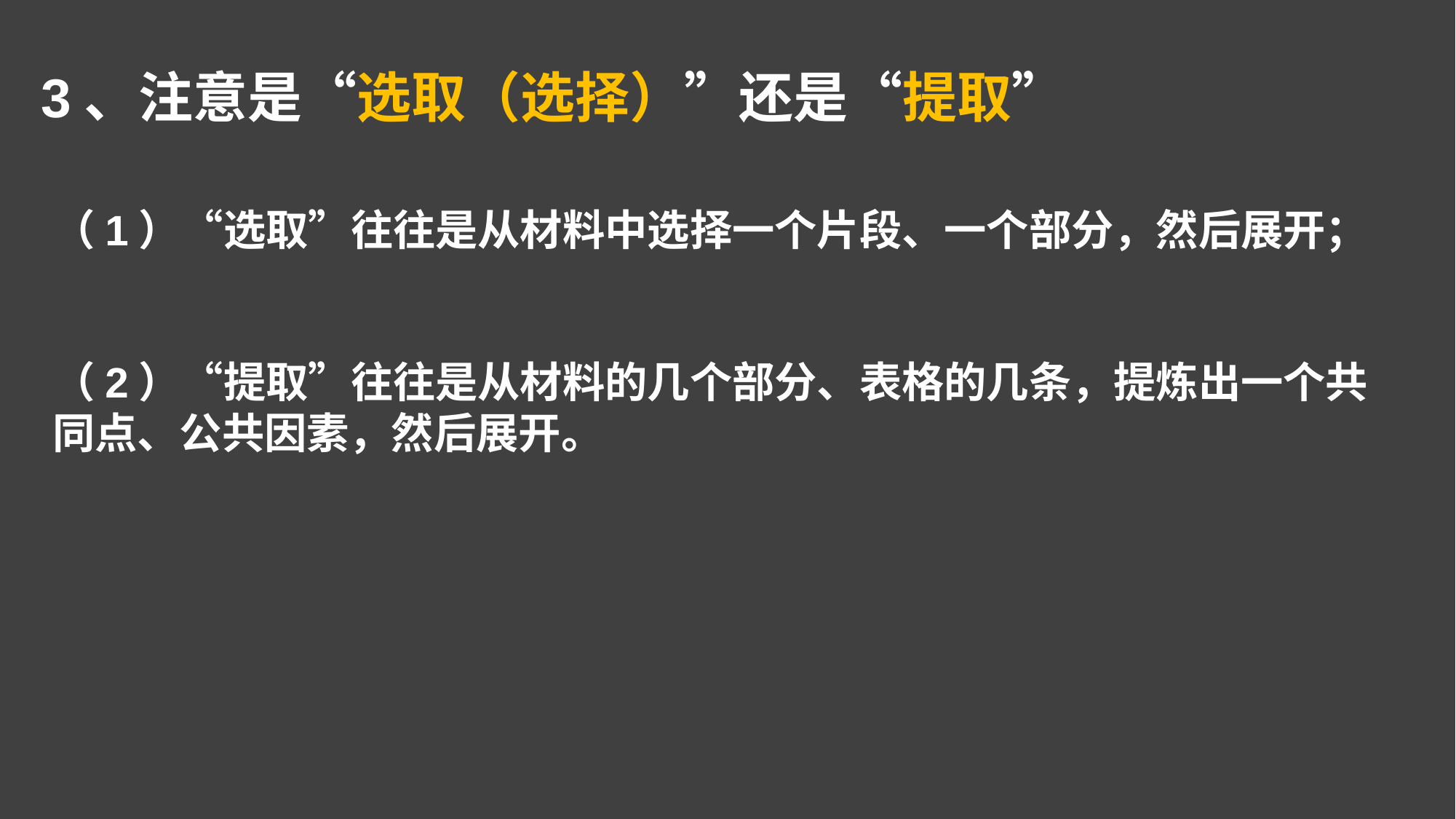

3、注意是“选取（选择）”还是“提取”
（1）“选取”往往是从材料中选择一个片段、一个部分，然后展开；

（2）“提取”往往是从材料的几个部分、表格的几条，提炼出一个共同点、公共因素，然后展开。